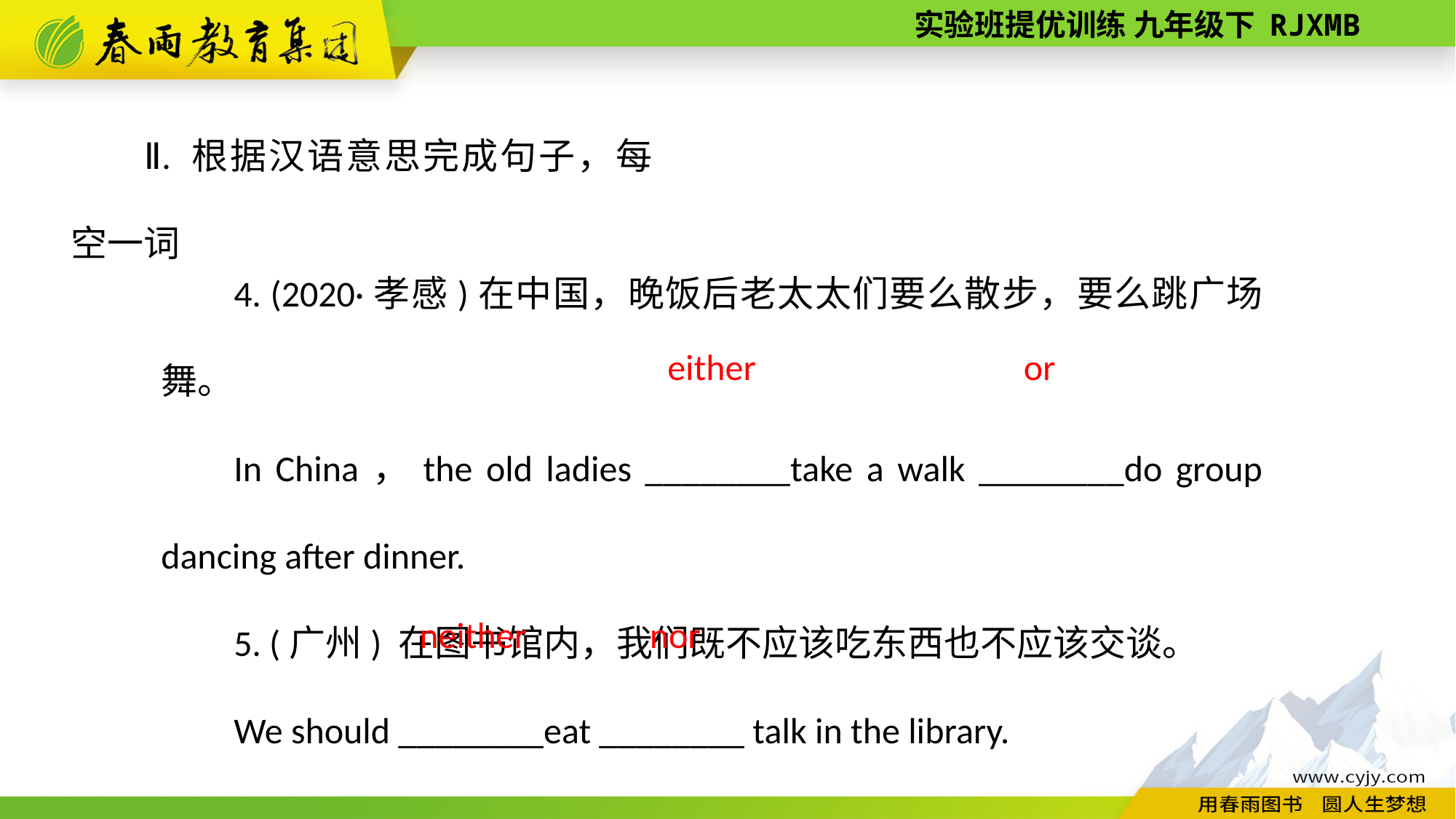

Ⅱ. 根据汉语意思完成句子，每空一词
4. (2020·孝感)在中国，晚饭后老太太们要么散步，要么跳广场舞。
In China，the old ladies ________take a walk ________do group dancing after dinner.
5. (广州) 在图书馆内，我们既不应该吃东西也不应该交谈。
We should ________eat ________ talk in the library.
either
or
nor
neither